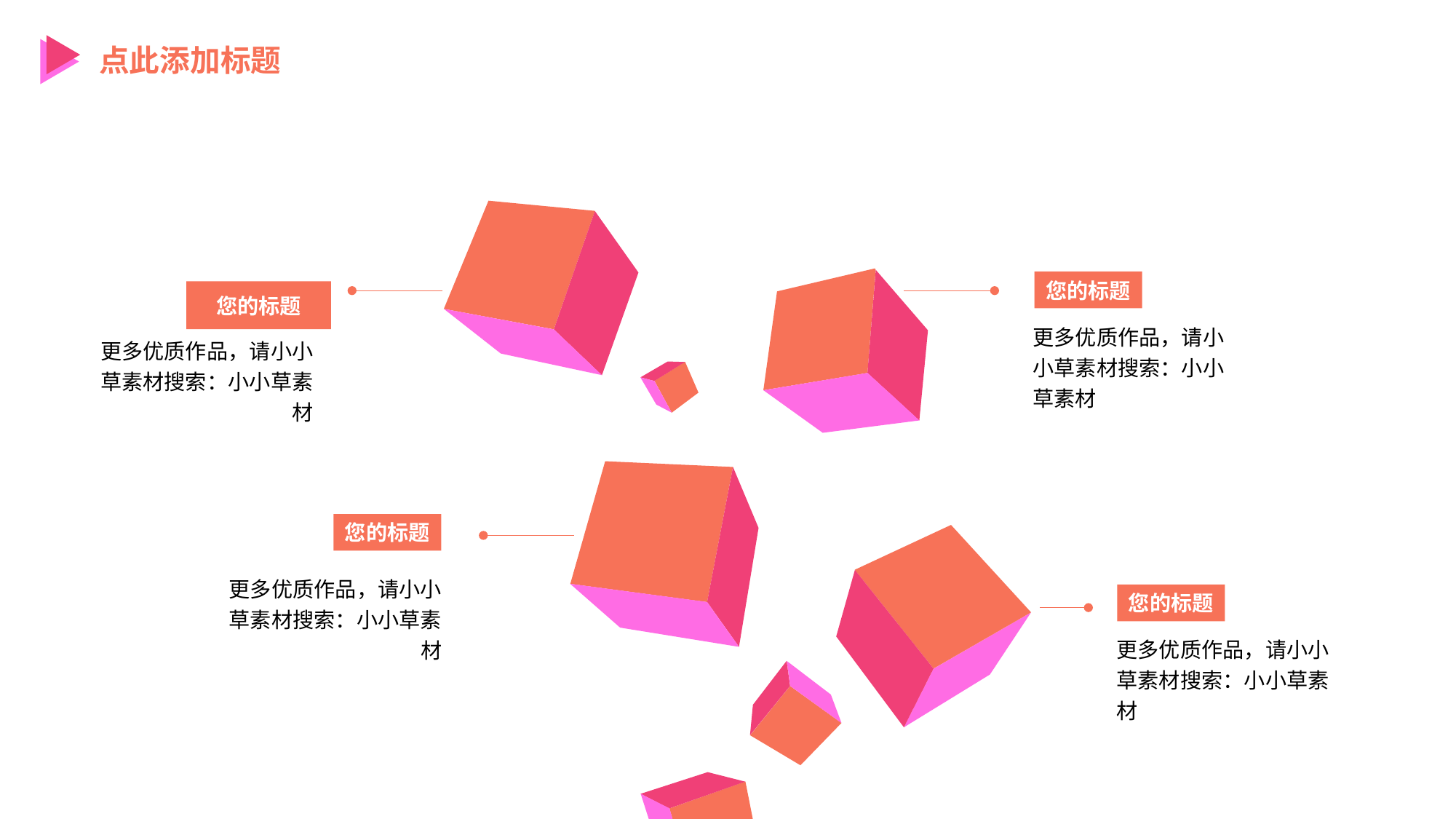

点此添加标题

您的标题

您的标题

更多优质作品，请小小草素材搜索：小小草素材
更多优质作品，请小小草素材搜索：小小草素材

您的标题

更多优质作品，请小小草素材搜索：小小草素材
您的标题

更多优质作品，请小小草素材搜索：小小草素材